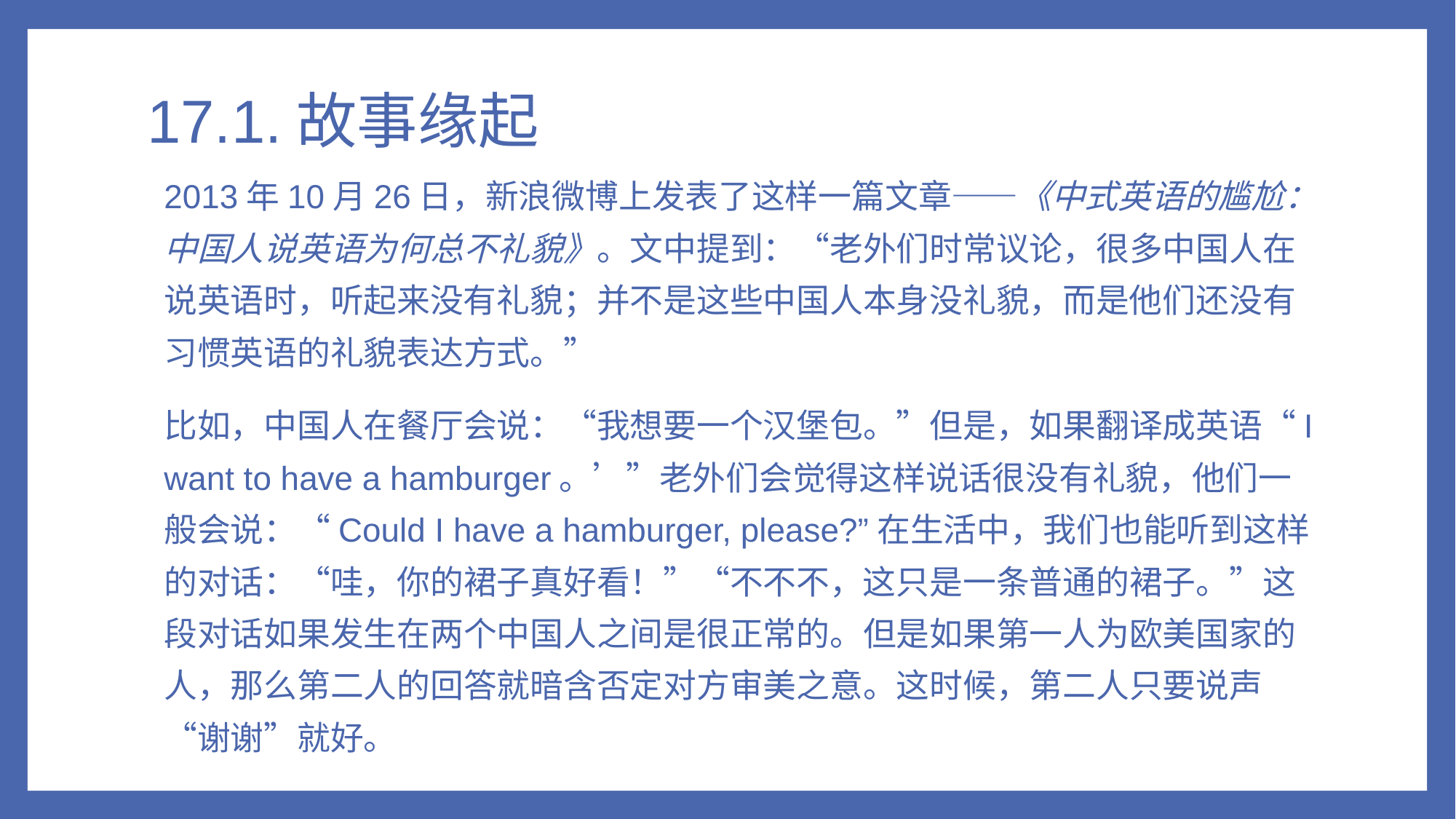

# 17.1.故事缘起
2013年10月26日，新浪微博上发表了这样一篇文章——《中式英语的尴尬：中国人说英语为何总不礼貌》。文中提到：“老外们时常议论，很多中国人在说英语时，听起来没有礼貌；并不是这些中国人本身没礼貌，而是他们还没有习惯英语的礼貌表达方式。”
比如，中国人在餐厅会说：“我想要一个汉堡包。”但是，如果翻译成英语“I want to have a hamburger。’”老外们会觉得这样说话很没有礼貌，他们一般会说：“Could I have a hamburger, please?”在生活中，我们也能听到这样的对话：“哇，你的裙子真好看！”“不不不，这只是一条普通的裙子。”这段对话如果发生在两个中国人之间是很正常的。但是如果第一人为欧美国家的人，那么第二人的回答就暗含否定对方审美之意。这时候，第二人只要说声“谢谢”就好。